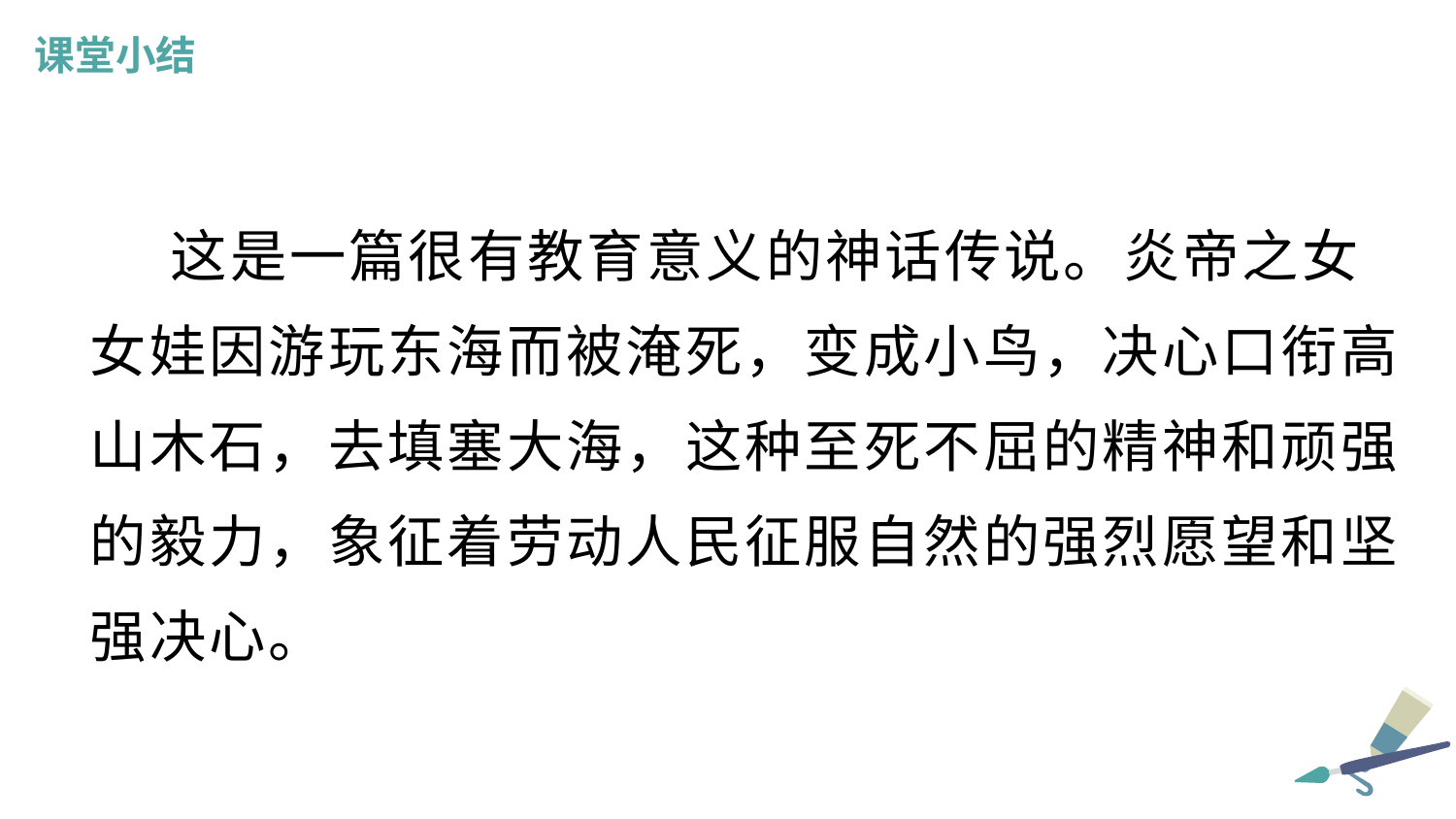

课堂小结
      这是一篇很有教育意义的神话传说。炎帝之女女娃因游玩东海而被淹死，变成小鸟，决心口衔高山木石，去填塞大海，这种至死不屈的精神和顽强的毅力，象征着劳动人民征服自然的强烈愿望和坚强决心。